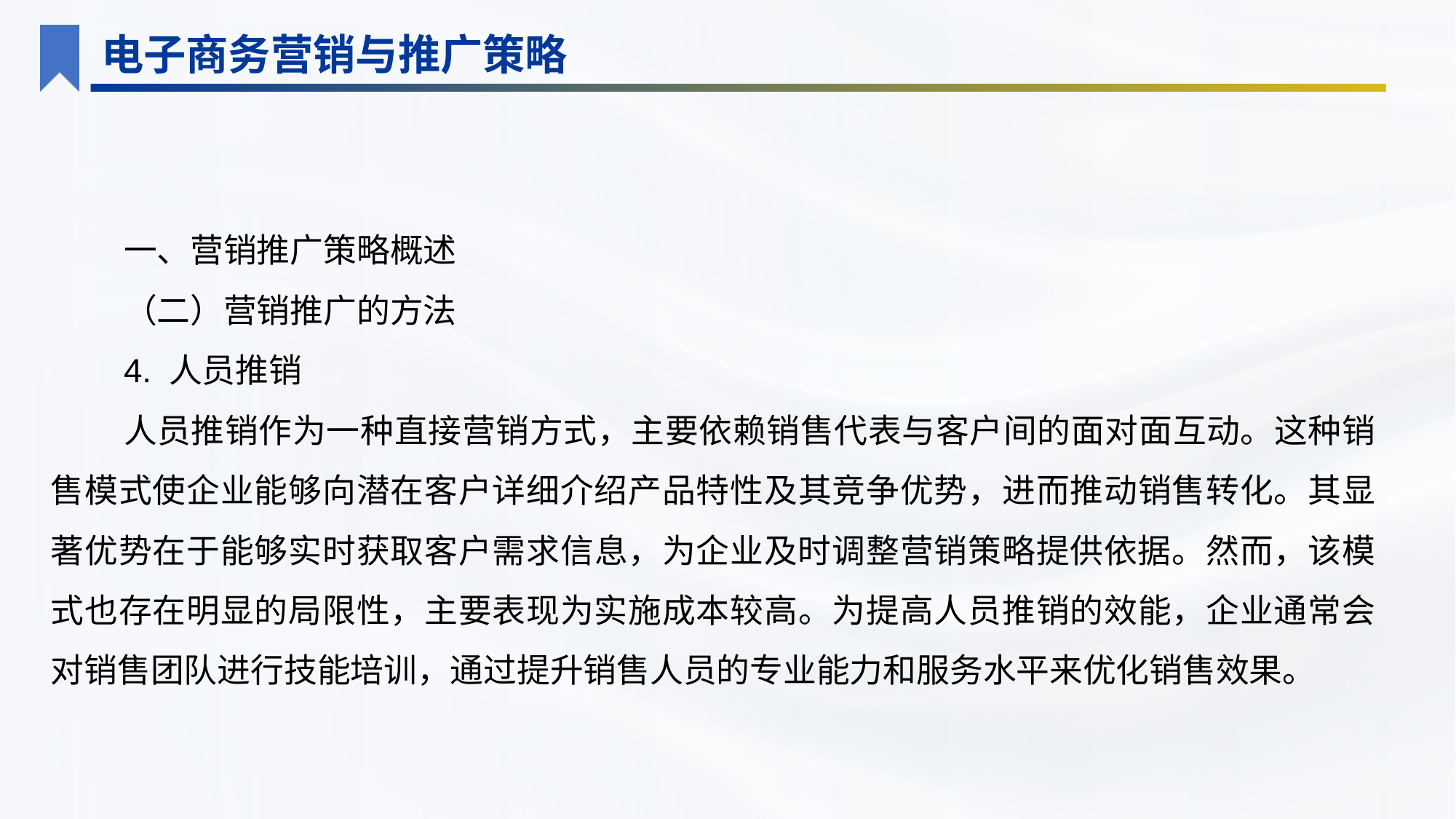

电子商务营销与推广策略
一、营销推广策略概述
（二）营销推广的方法
4. 人员推销
人员推销作为一种直接营销方式，主要依赖销售代表与客户间的面对面互动。这种销售模式使企业能够向潜在客户详细介绍产品特性及其竞争优势，进而推动销售转化。其显著优势在于能够实时获取客户需求信息，为企业及时调整营销策略提供依据。然而，该模式也存在明显的局限性，主要表现为实施成本较高。为提高人员推销的效能，企业通常会对销售团队进行技能培训，通过提升销售人员的专业能力和服务水平来优化销售效果。